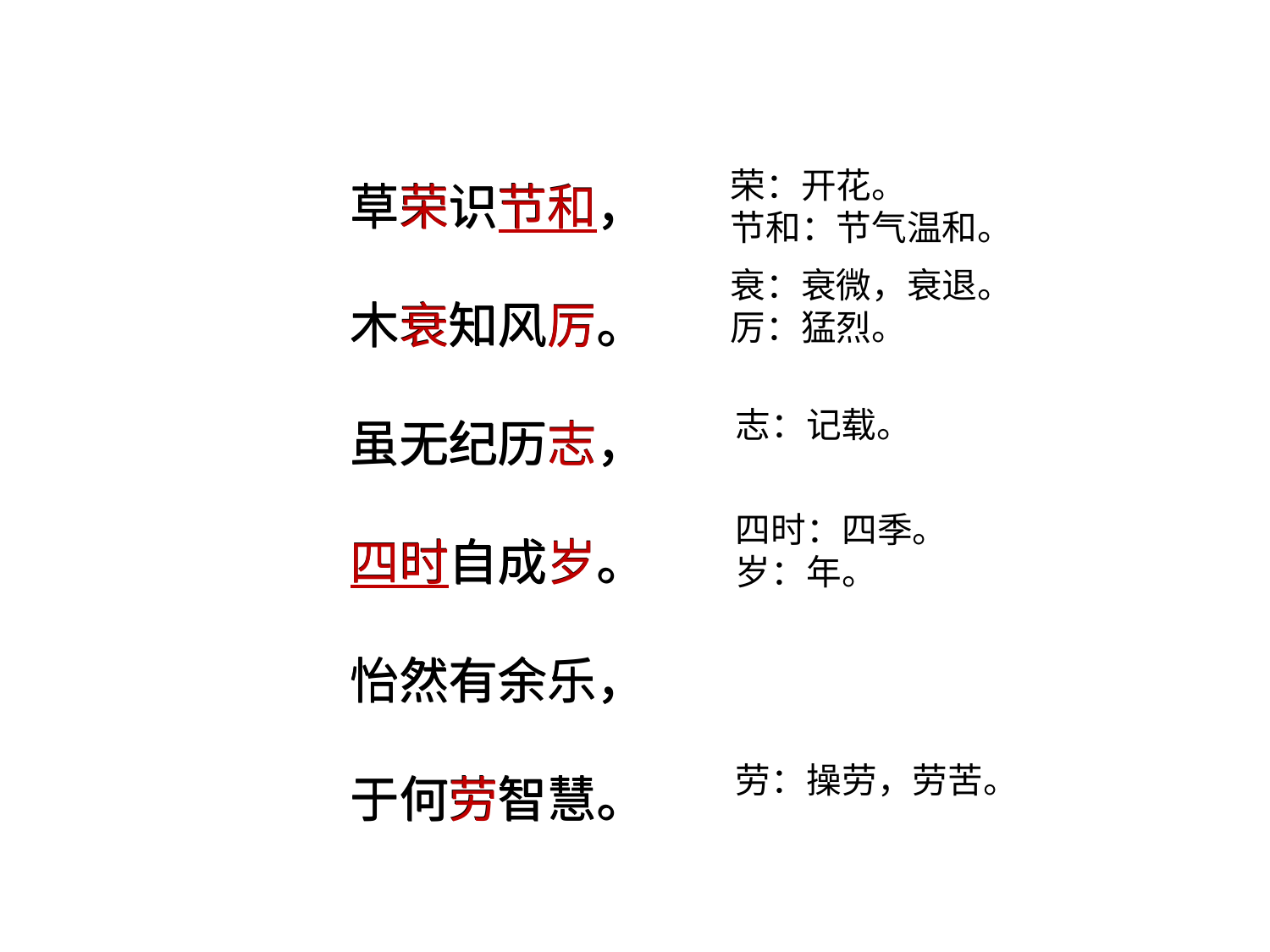

草荣识节和，
木衰知风厉。
虽无纪历志，
四时自成岁。
怡然有余乐，
于何劳智慧。
草荣识节和，
木衰知风厉。
虽无纪历志，
四时自成岁。
怡然有余乐，
于何劳智慧。
荣：开花。
节和：节气温和。
衰：衰微，衰退。
厉：猛烈。
志：记载。

四时：四季。
岁：年。
劳：操劳，劳苦。